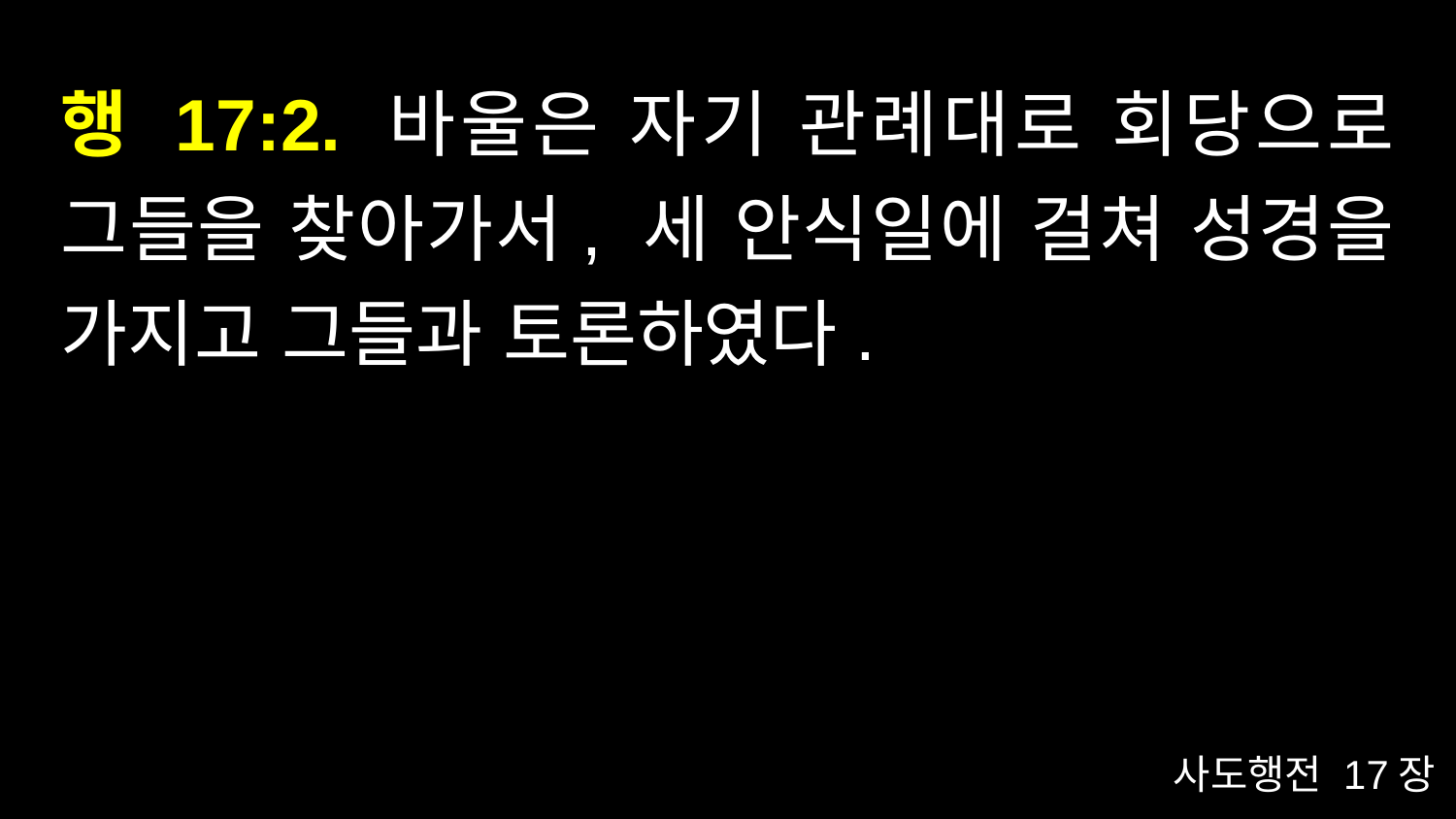

# 행 17:2. 바울은 자기 관례대로 회당으로 그들을 찾아가서, 세 안식일에 걸쳐 성경을 가지고 그들과 토론하였다.
사도행전 17장